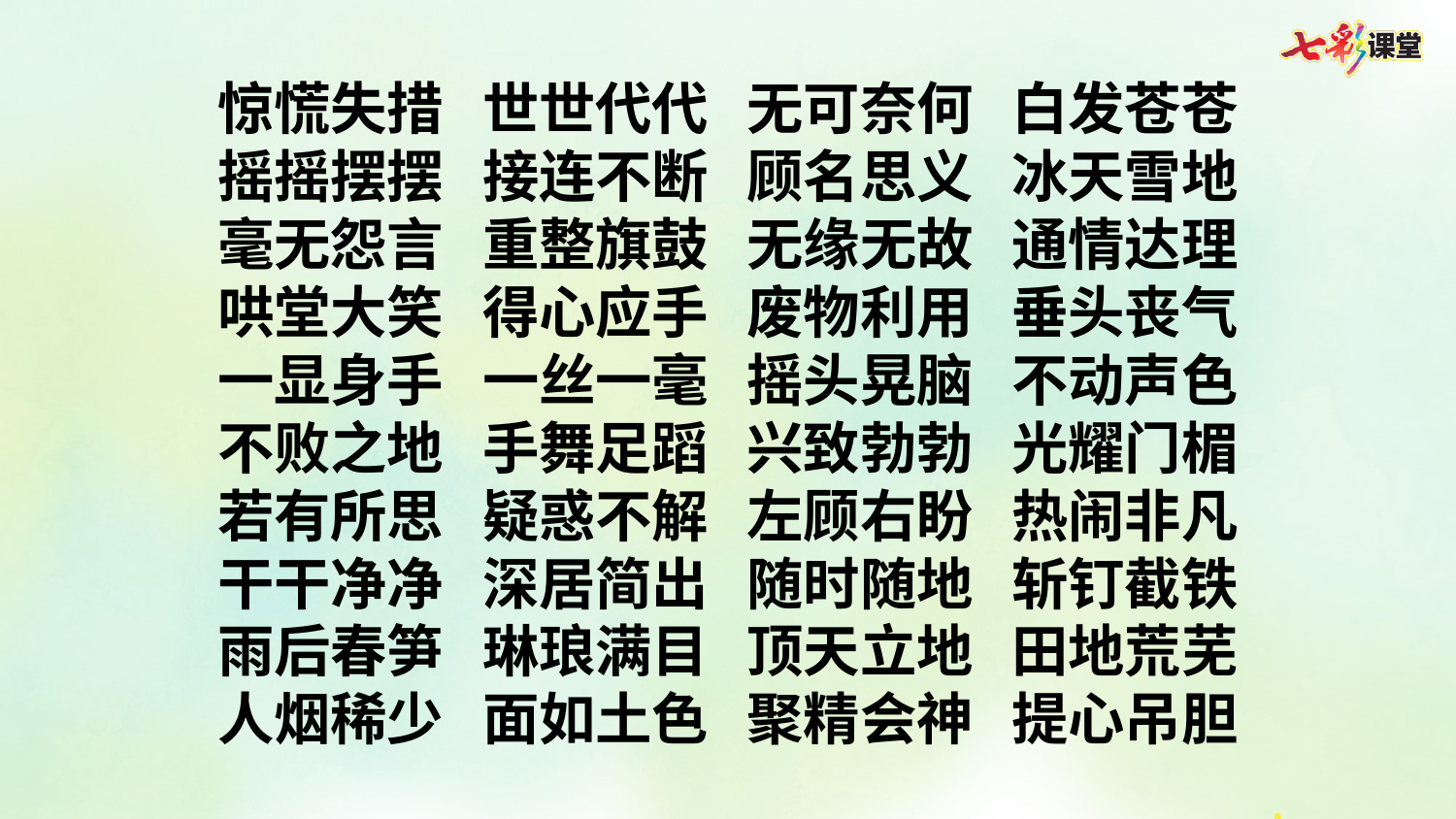

惊慌失措   世世代代   无可奈何   白发苍苍
摇摇摆摆   接连不断   顾名思义   冰天雪地
毫无怨言   重整旗鼓   无缘无故   通情达理
哄堂大笑   得心应手   废物利用   垂头丧气
一显身手   一丝一毫   摇头晃脑   不动声色
不败之地   手舞足蹈   兴致勃勃   光耀门楣
若有所思   疑惑不解   左顾右盼   热闹非凡
干干净净   深居简出   随时随地   斩钉截铁
雨后春笋   琳琅满目   顶天立地   田地荒芜
人烟稀少   面如土色   聚精会神   提心吊胆